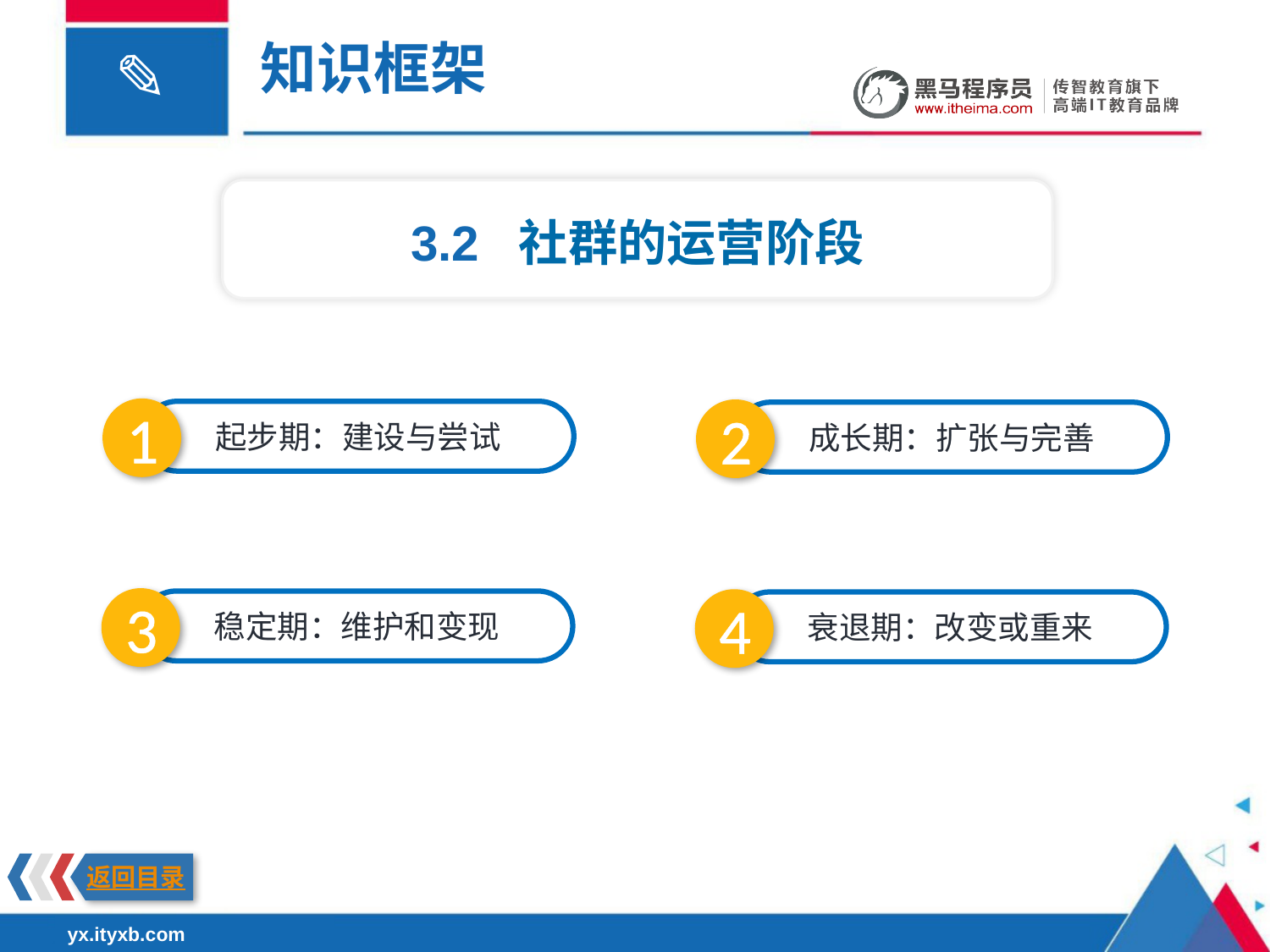

知识框架

3.2  社群的运营阶段
1
2
起步期：建设与尝试
成长期：扩张与完善
3
4
稳定期：维护和变现
衰退期：改变或重来

返回目录